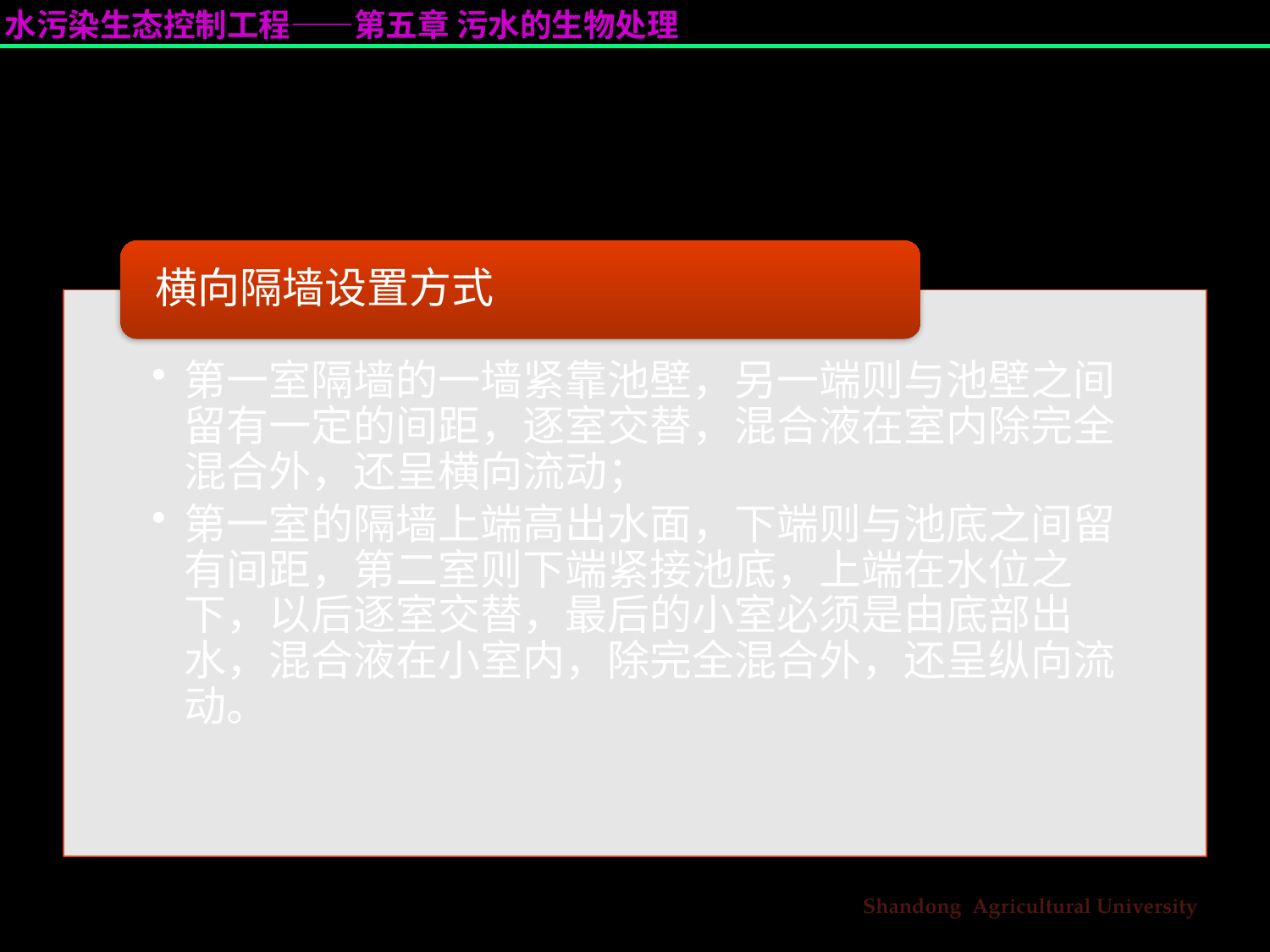

#
第一室隔墙的一墙紧靠池壁，另一端则与池壁之间留有一定的间距，逐室交替，混合液在室内除完全混合外，还呈横向流动；
第一室的隔墙上端高出水面，下端则与池底之间留有间距，第二室则下端紧接池底，上端在水位之下，以后逐室交替，最后的小室必须是由底部出水，混合液在小室内，除完全混合外，还呈纵向流动。
横向隔墙设置方式